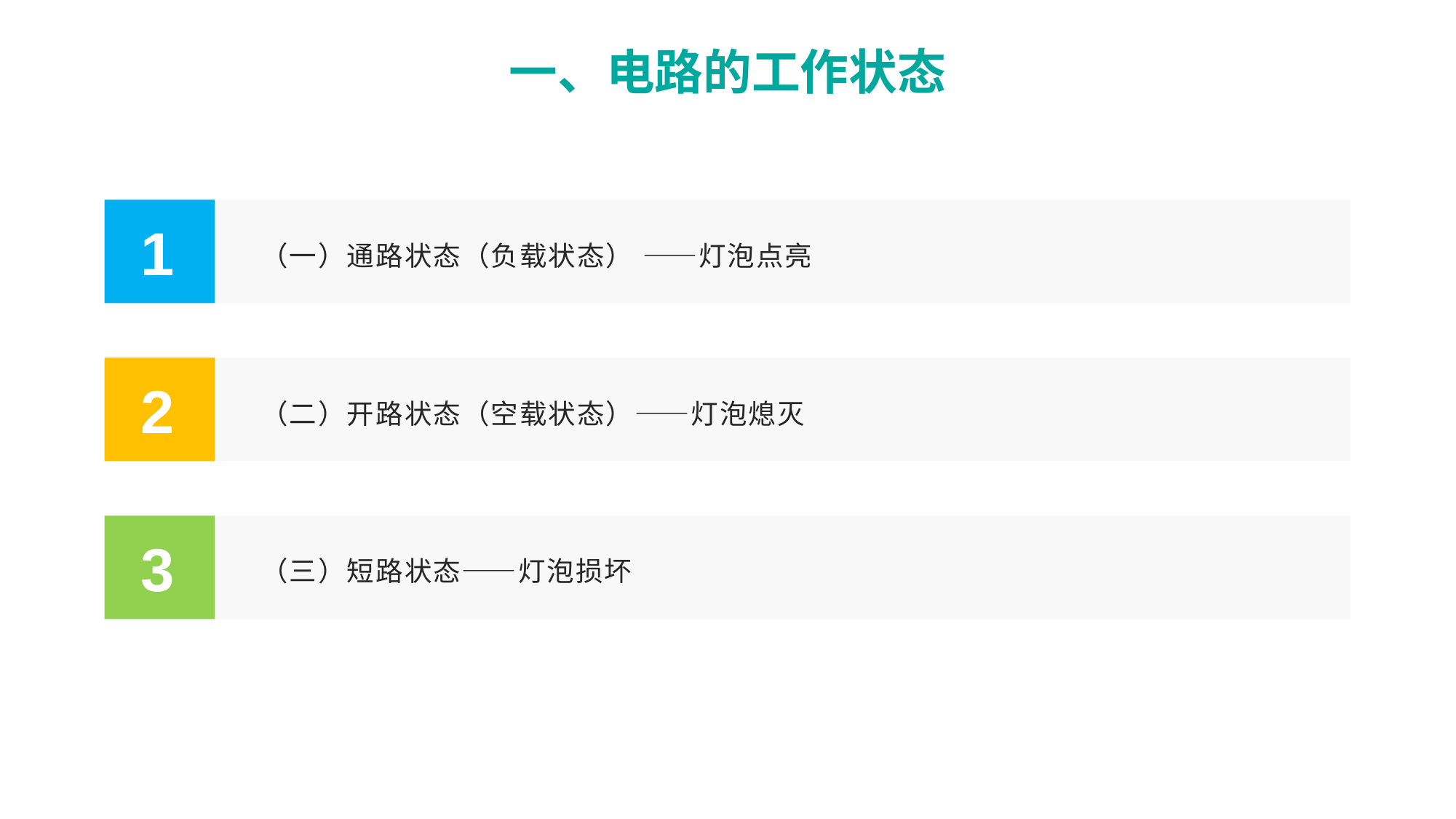

一、电路的工作状态

（一）通路状态（负载状态） ——灯泡点亮
1

（二）开路状态（空载状态）——灯泡熄灭
2

（三）短路状态——灯泡损坏
3